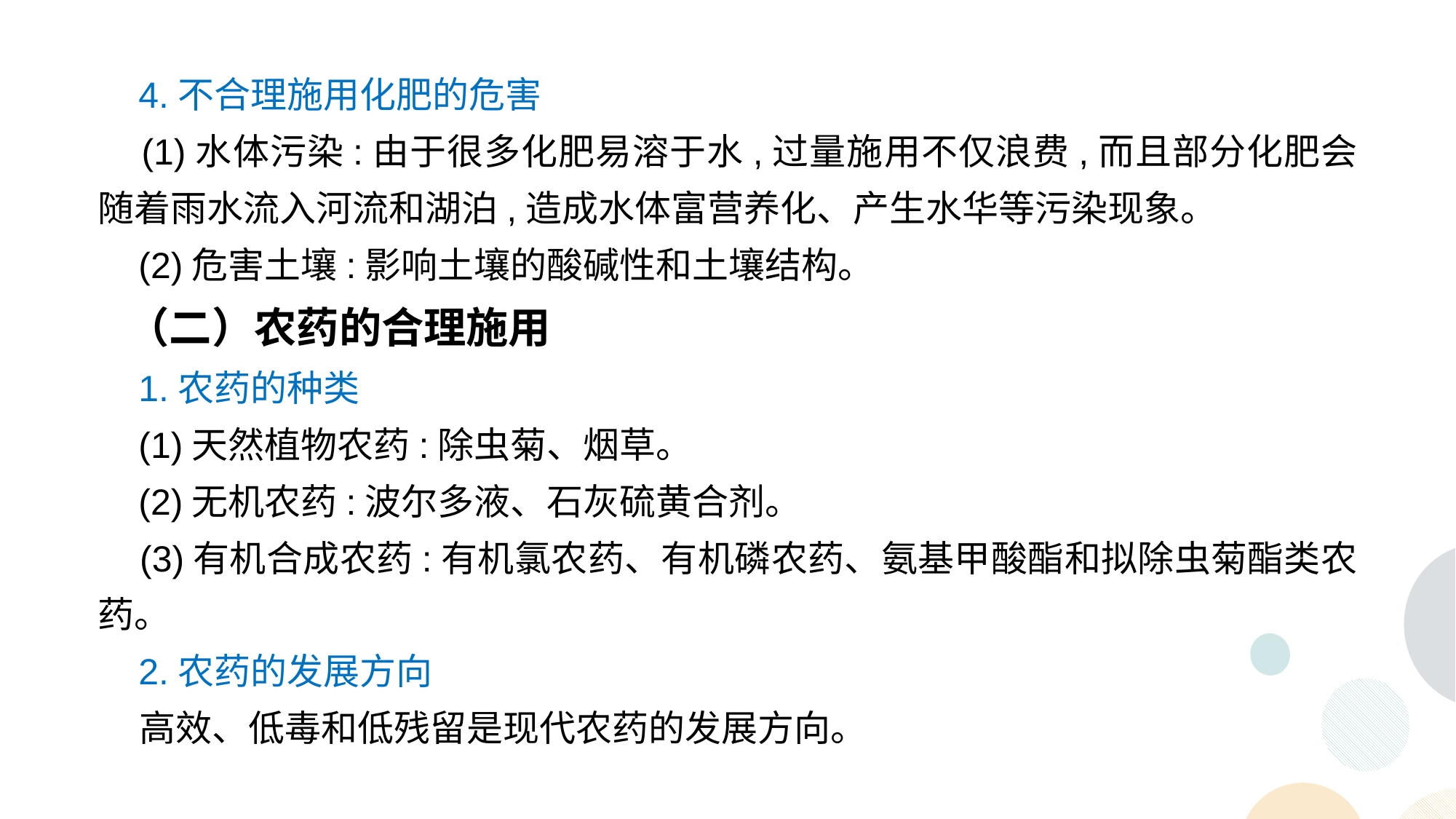

4.不合理施用化肥的危害
    (1)水体污染:由于很多化肥易溶于水,过量施用不仅浪费,而且部分化肥会随着雨水流入河流和湖泊,造成水体富营养化、产生水华等污染现象。
    (2)危害土壤:影响土壤的酸碱性和土壤结构。
  （二）农药的合理施用
    1.农药的种类
    (1)天然植物农药:除虫菊、烟草。
    (2)无机农药:波尔多液、石灰硫黄合剂。
    (3)有机合成农药:有机氯农药、有机磷农药、氨基甲酸酯和拟除虫菊酯类农药。
    2.农药的发展方向
    高效、低毒和低残留是现代农药的发展方向。